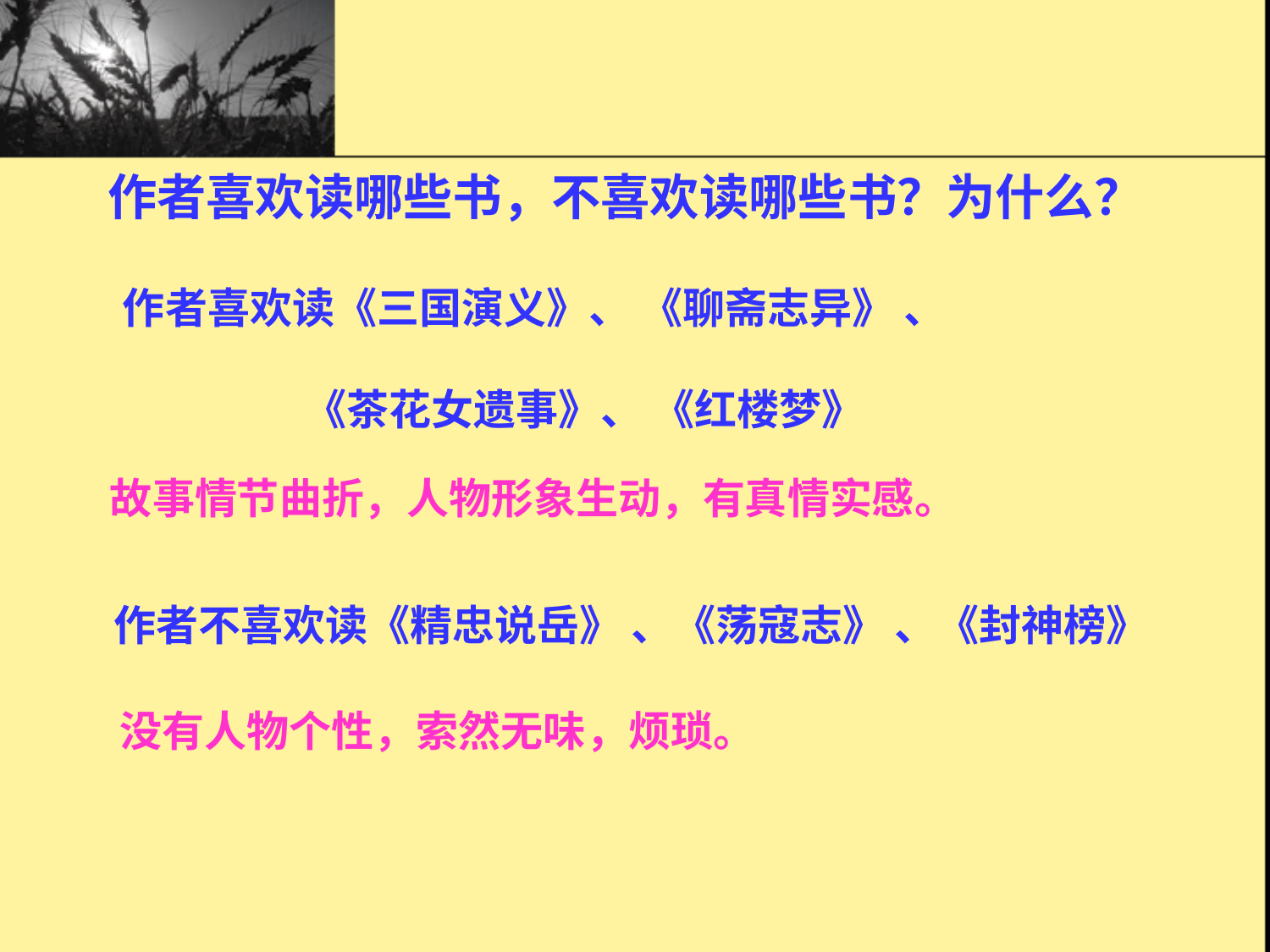

作者喜欢读哪些书，不喜欢读哪些书？为什么？
作者喜欢读《三国演义》、 《聊斋志异》 、

                  《茶花女遗事》、 《红楼梦》
故事情节曲折，人物形象生动，有真情实感。
作者不喜欢读《精忠说岳》 、《荡寇志》 、《封神榜》
没有人物个性，索然无味，烦琐。